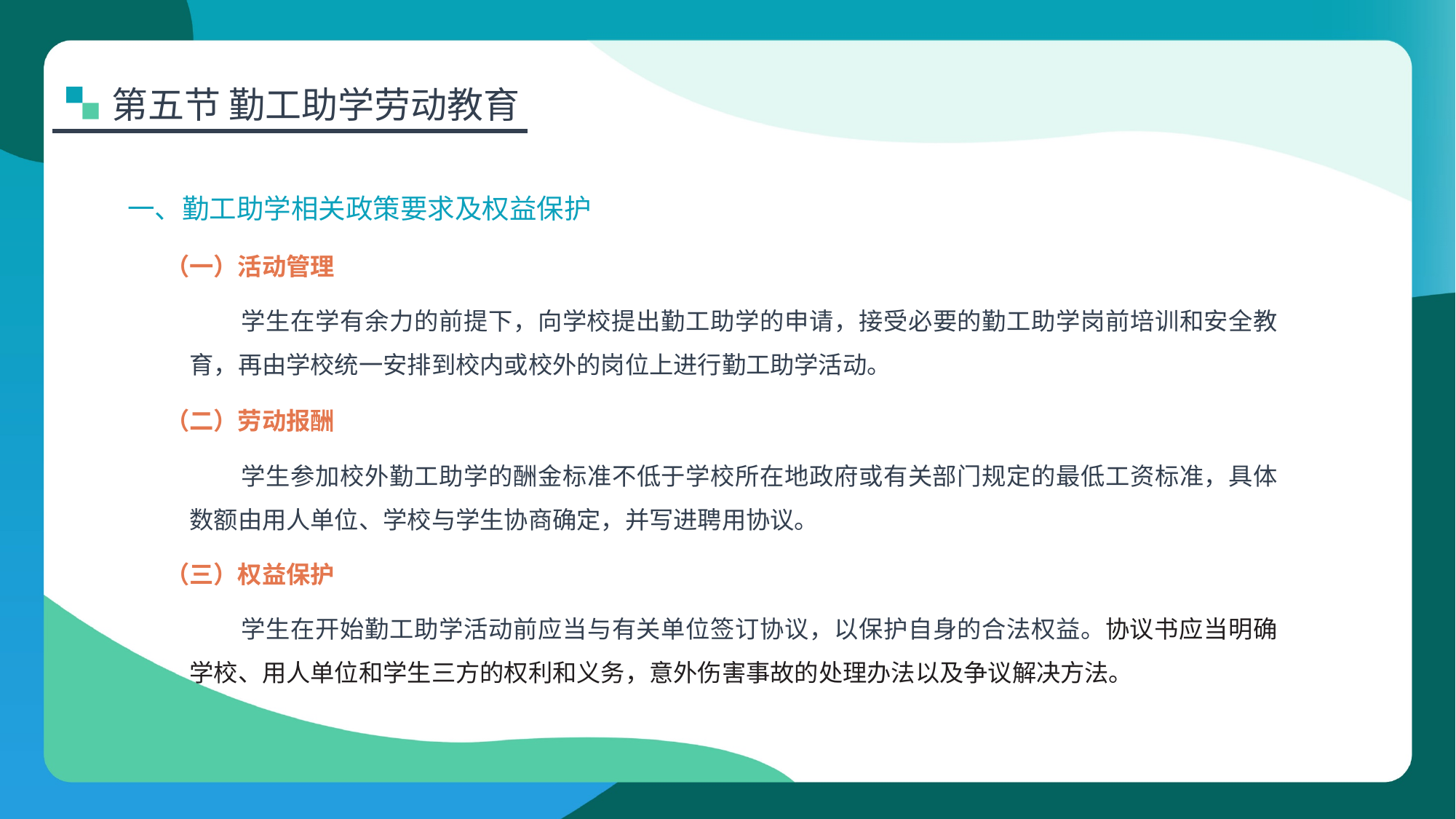

第五节 勤工助学劳动教育

一、勤工助学相关政策要求及权益保护
（一）活动管理
学生在学有余力的前提下，向学校提出勤工助学的申请，接受必要的勤工助学岗前培训和安全教育，再由学校统一安排到校内或校外的岗位上进行勤工助学活动。
（二）劳动报酬
学生参加校外勤工助学的酬金标准不低于学校所在地政府或有关部门规定的最低工资标准，具体数额由用人单位、学校与学生协商确定，并写进聘用协议。
（三）权益保护
学生在开始勤工助学活动前应当与有关单位签订协议，以保护自身的合法权益。协议书应当明确学校、用人单位和学生三方的权利和义务，意外伤害事故的处理办法以及争议解决方法。